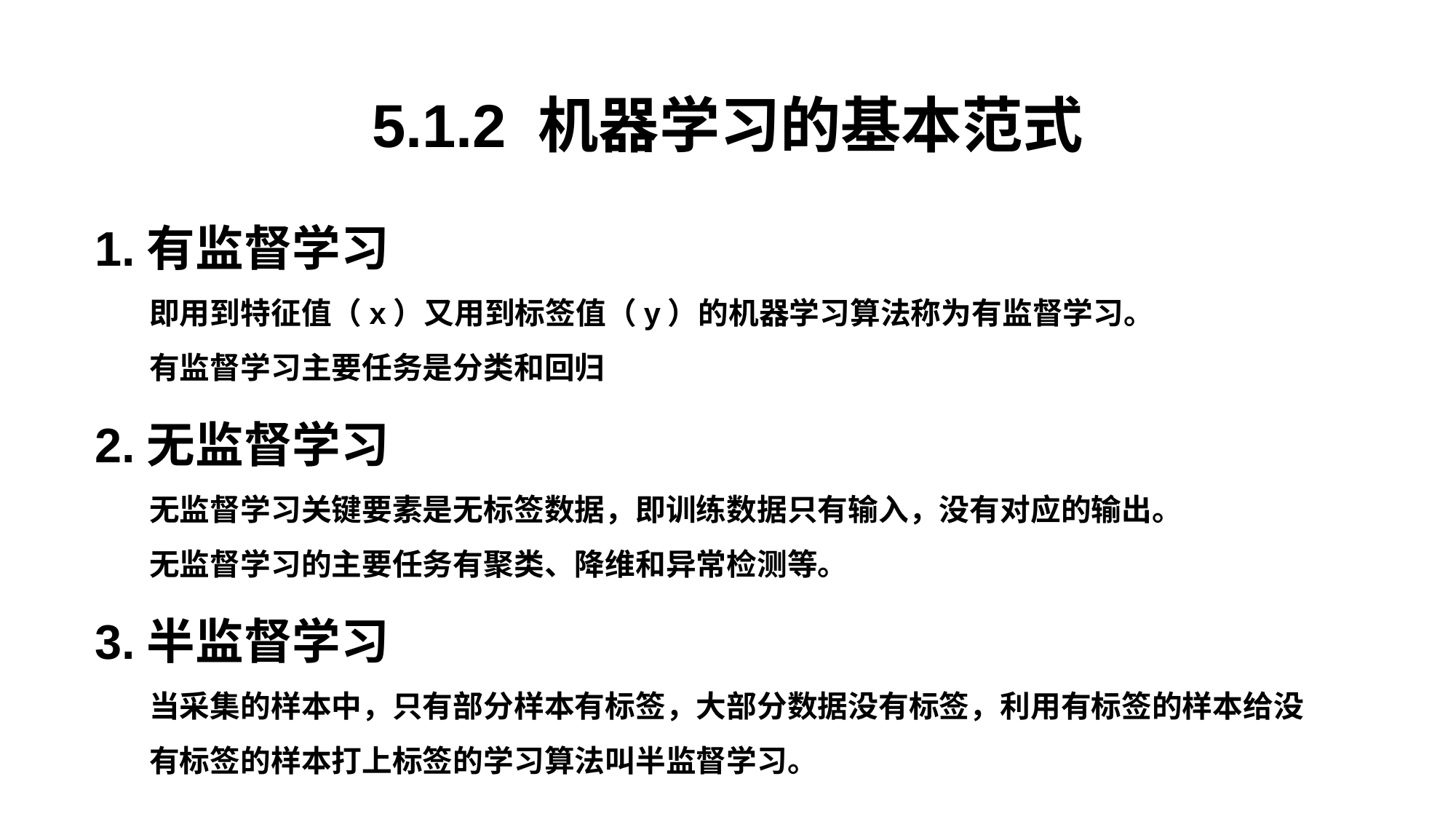

5.1.2 机器学习的基本范式
1.有监督学习
即用到特征值（x）又用到标签值（y）的机器学习算法称为有监督学习。
有监督学习主要任务是分类和回归
2.无监督学习
无监督学习关键要素是无标签数据，即训练数据只有输入，没有对应的输出。
无监督学习的主要任务有聚类、降维和异常检测等。
3.半监督学习
当采集的样本中，只有部分样本有标签，大部分数据没有标签，利用有标签的样本给没有标签的样本打上标签的学习算法叫半监督学习。